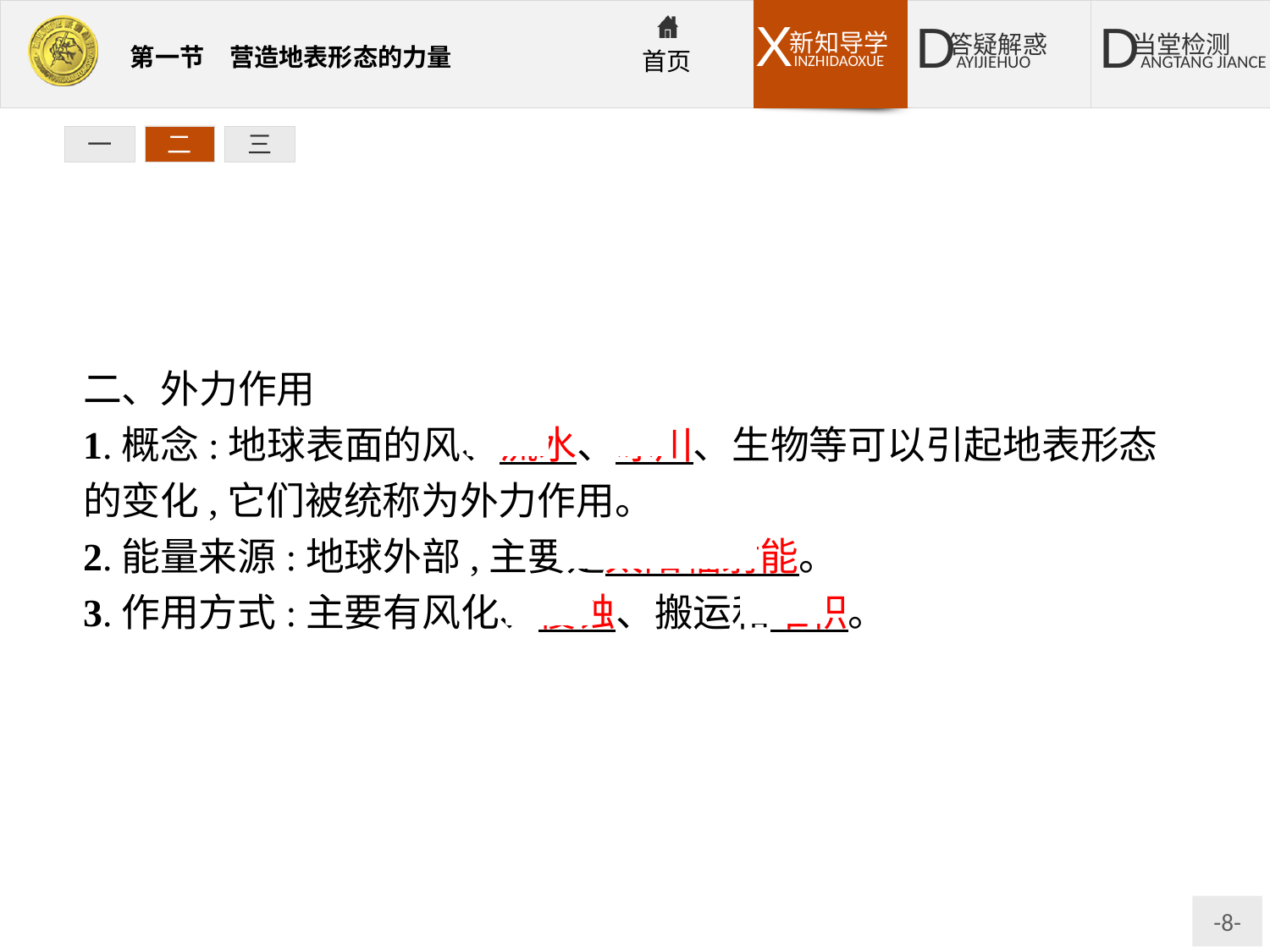

一
二
三
二、外力作用
1.概念:地球表面的风、流水、冰川、生物等可以引起地表形态的变化,它们被统称为外力作用。
2.能量来源:地球外部,主要是太阳辐射能。
3.作用方式:主要有风化、侵蚀、搬运和堆积。